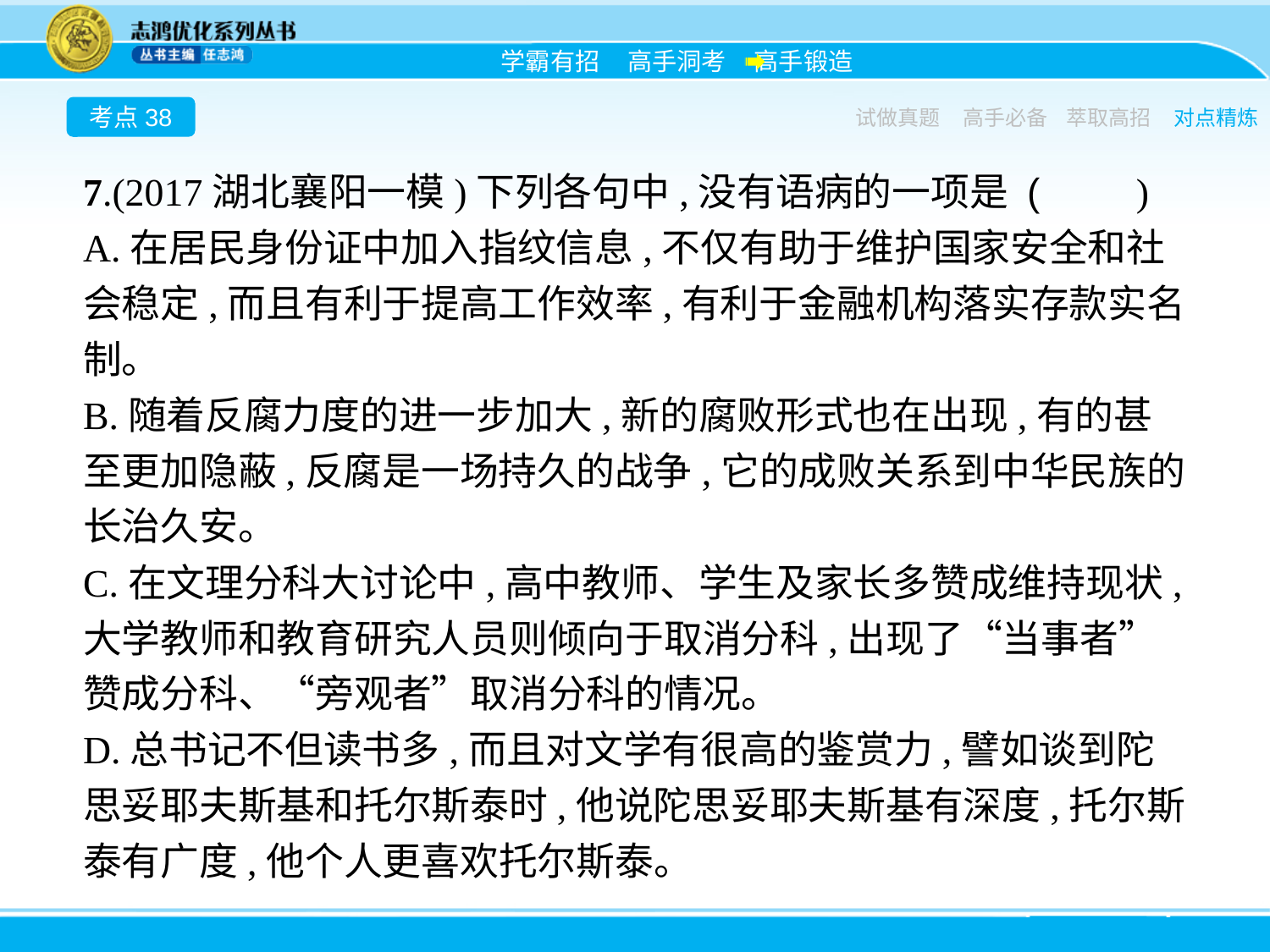

考点38
试做真题
高手必备
萃取高招
对点精炼
7.(2017湖北襄阳一模)下列各句中,没有语病的一项是 (　　)
A.在居民身份证中加入指纹信息,不仅有助于维护国家安全和社会稳定,而且有利于提高工作效率,有利于金融机构落实存款实名制。
B.随着反腐力度的进一步加大,新的腐败形式也在出现,有的甚至更加隐蔽,反腐是一场持久的战争,它的成败关系到中华民族的长治久安。
C.在文理分科大讨论中,高中教师、学生及家长多赞成维持现状,大学教师和教育研究人员则倾向于取消分科,出现了“当事者”赞成分科、“旁观者”取消分科的情况。
D.总书记不但读书多,而且对文学有很高的鉴赏力,譬如谈到陀思妥耶夫斯基和托尔斯泰时,他说陀思妥耶夫斯基有深度,托尔斯泰有广度,他个人更喜欢托尔斯泰。